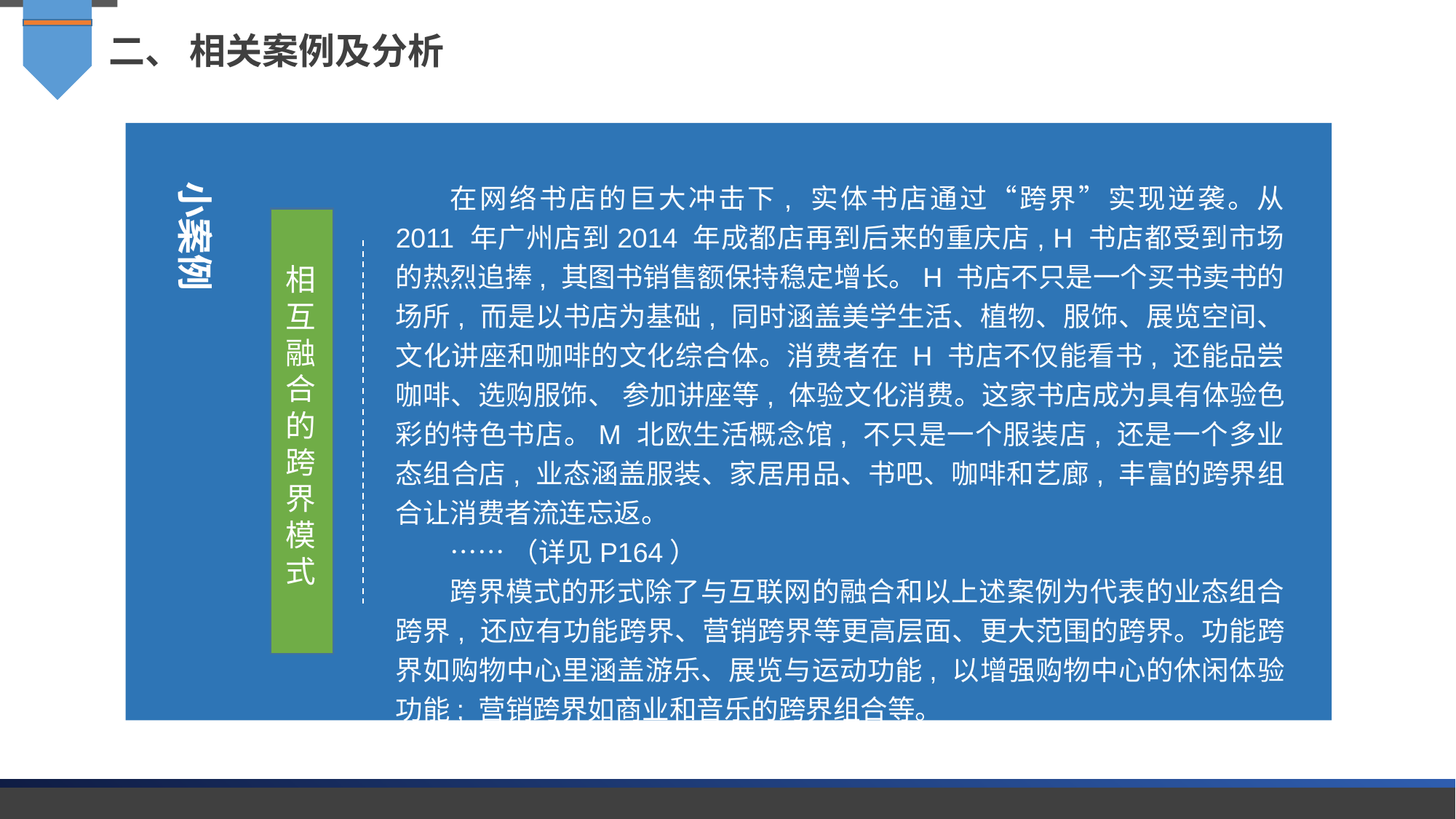

二、 相关案例及分析

在网络书店的巨大冲击下, 实体书店通过“跨界”实现逆袭。从 2011 年广州店到2014 年成都店再到后来的重庆店, H 书店都受到市场的热烈追捧, 其图书销售额保持稳定增长。H 书店不只是一个买书卖书的场所, 而是以书店为基础, 同时涵盖美学生活、植物、服饰、展览空间、文化讲座和咖啡的文化综合体。消费者在 H 书店不仅能看书, 还能品尝咖啡、选购服饰、 参加讲座等, 体验文化消费。这家书店成为具有体验色彩的特色书店。M 北欧生活概念馆, 不只是一个服装店, 还是一个多业态组合店, 业态涵盖服装、家居用品、书吧、咖啡和艺廊, 丰富的跨界组合让消费者流连忘返。
……（详见P164）
跨界模式的形式除了与互联网的融合和以上述案例为代表的业态组合跨界, 还应有功能跨界、营销跨界等更高层面、更大范围的跨界。功能跨界如购物中心里涵盖游乐、展览与运动功能, 以增强购物中心的休闲体验功能; 营销跨界如商业和音乐的跨界组合等。
小案例

相互融合的跨界模式